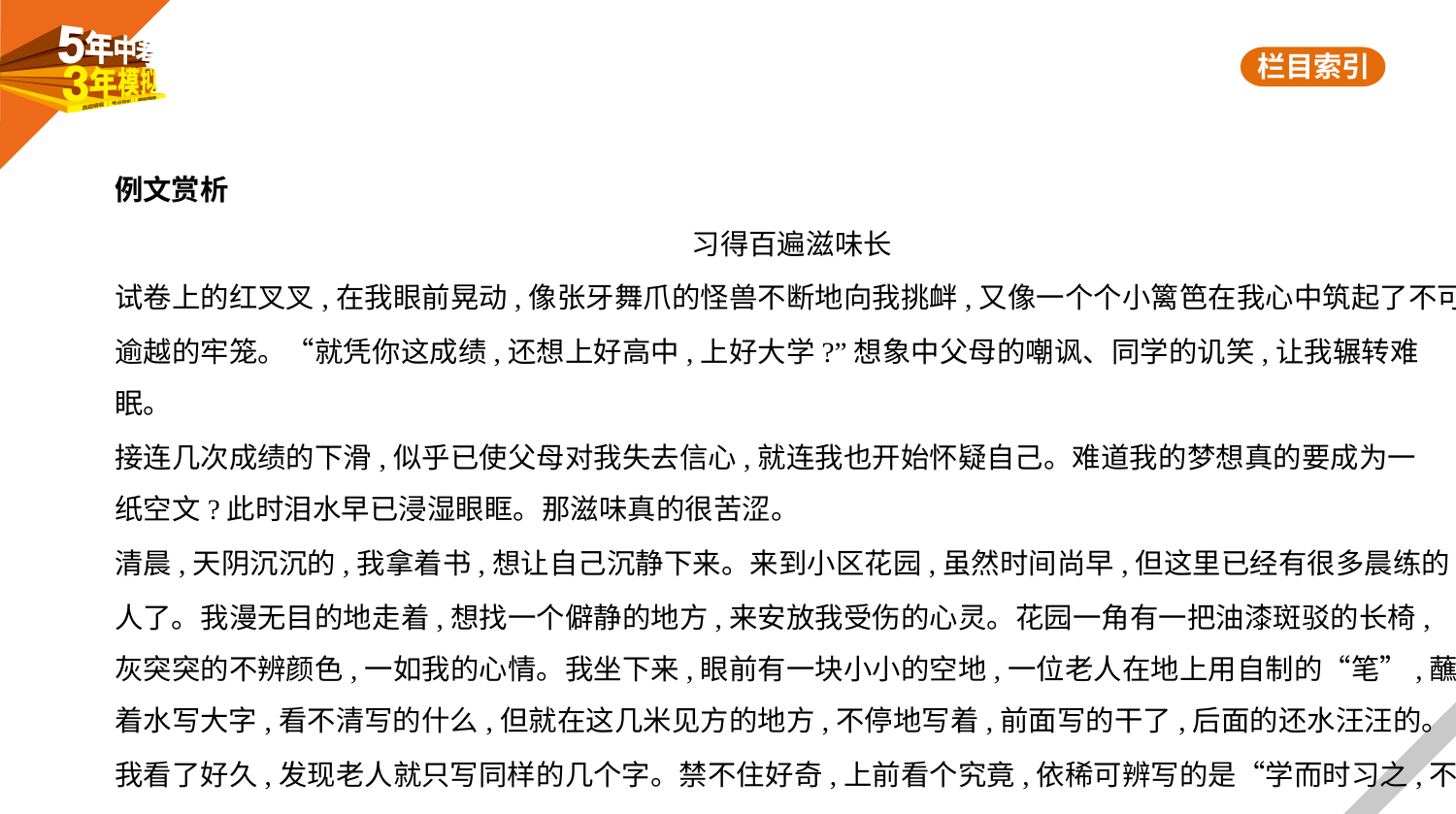

例文赏析
习得百遍滋味长
试卷上的红叉叉,在我眼前晃动,像张牙舞爪的怪兽不断地向我挑衅,又像一个个小篱笆在我心中筑起了不可
逾越的牢笼。“就凭你这成绩,还想上好高中,上好大学?”想象中父母的嘲讽、同学的讥笑,让我辗转难眠。
接连几次成绩的下滑,似乎已使父母对我失去信心,就连我也开始怀疑自己。难道我的梦想真的要成为一
纸空文?此时泪水早已浸湿眼眶。那滋味真的很苦涩。
清晨,天阴沉沉的,我拿着书,想让自己沉静下来。来到小区花园,虽然时间尚早,但这里已经有很多晨练的
人了。我漫无目的地走着,想找一个僻静的地方,来安放我受伤的心灵。花园一角有一把油漆斑驳的长椅,
灰突突的不辨颜色,一如我的心情。我坐下来,眼前有一块小小的空地,一位老人在地上用自制的“笔”,蘸
着水写大字,看不清写的什么,但就在这几米见方的地方,不停地写着,前面写的干了,后面的还水汪汪的。
我看了好久,发现老人就只写同样的几个字。禁不住好奇,上前看个究竟,依稀可辨写的是“学而时习之,不